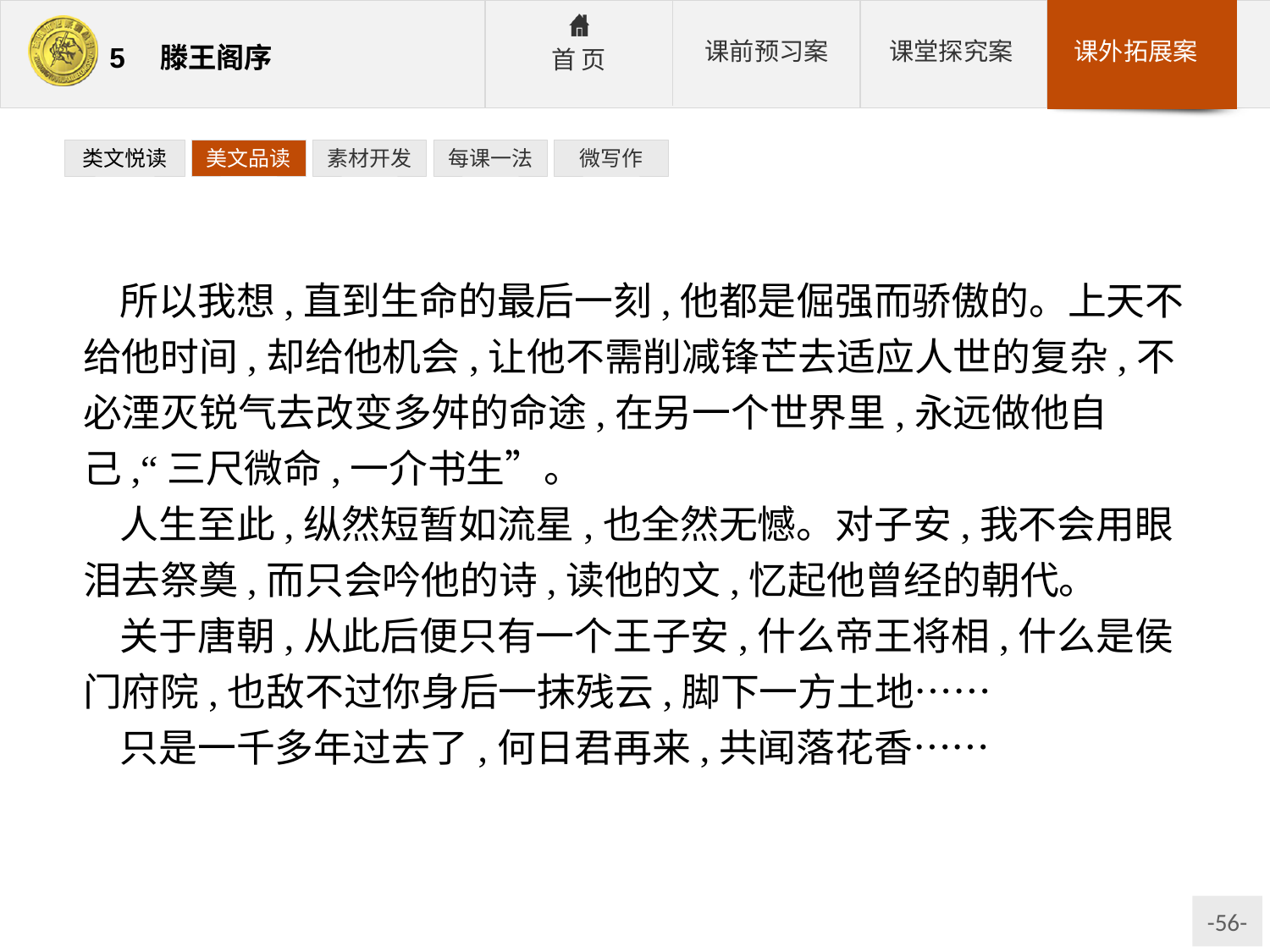

类文悦读
美文品读
素材开发
每课一法
微写作
所以我想,直到生命的最后一刻,他都是倔强而骄傲的。上天不给他时间,却给他机会,让他不需削减锋芒去适应人世的复杂,不必湮灭锐气去改变多舛的命途,在另一个世界里,永远做他自己,“三尺微命,一介书生”。
人生至此,纵然短暂如流星,也全然无憾。对子安,我不会用眼泪去祭奠,而只会吟他的诗,读他的文,忆起他曾经的朝代。
关于唐朝,从此后便只有一个王子安,什么帝王将相,什么是侯门府院,也敌不过你身后一抹残云,脚下一方土地……
只是一千多年过去了,何日君再来,共闻落花香……